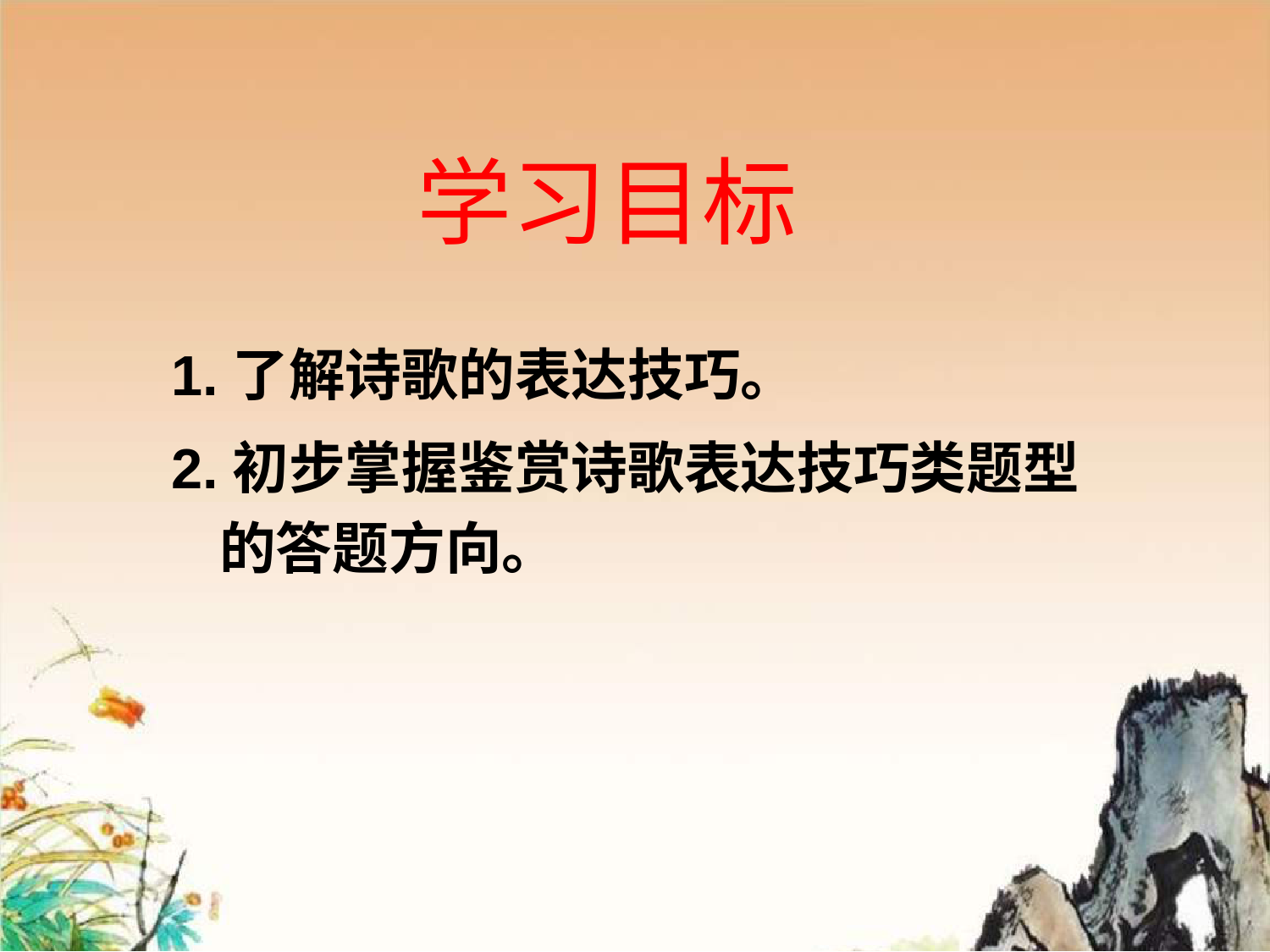

学习目标
1.了解诗歌的表达技巧。
2.初步掌握鉴赏诗歌表达技巧类题型的答题方向。